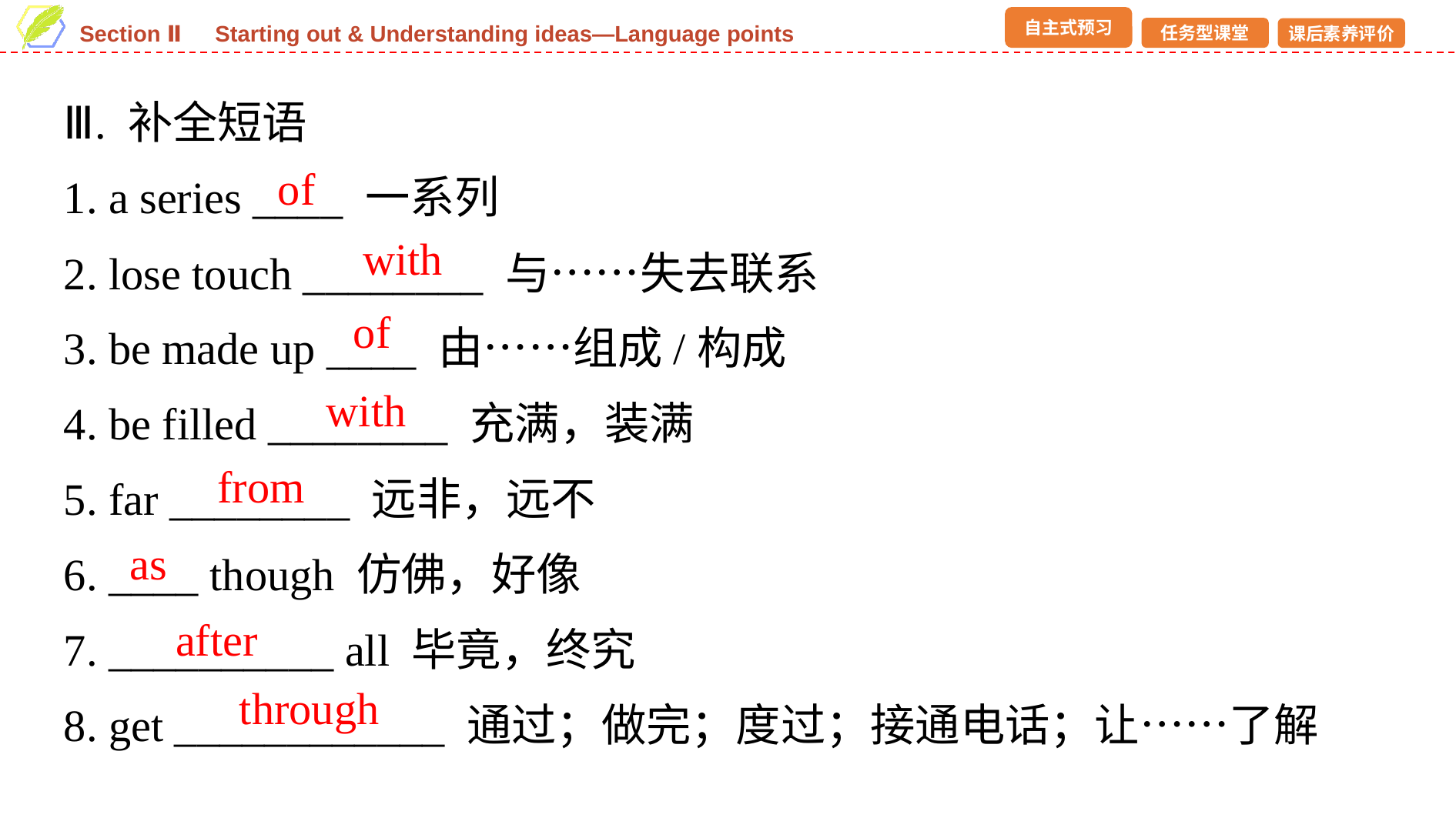

Ⅲ. 补全短语
1. a series ____ 一系列
2. lose touch ________ 与……失去联系
3. be made up ____ 由……组成/构成
4. be filled ________ 充满，装满
5. far ________ 远非，远不
6. ____ though 仿佛，好像
7. __________ all 毕竟，终究
8. get ____________ 通过；做完；度过；接通电话；让……了解
of
with
of
with
from
as
after
through